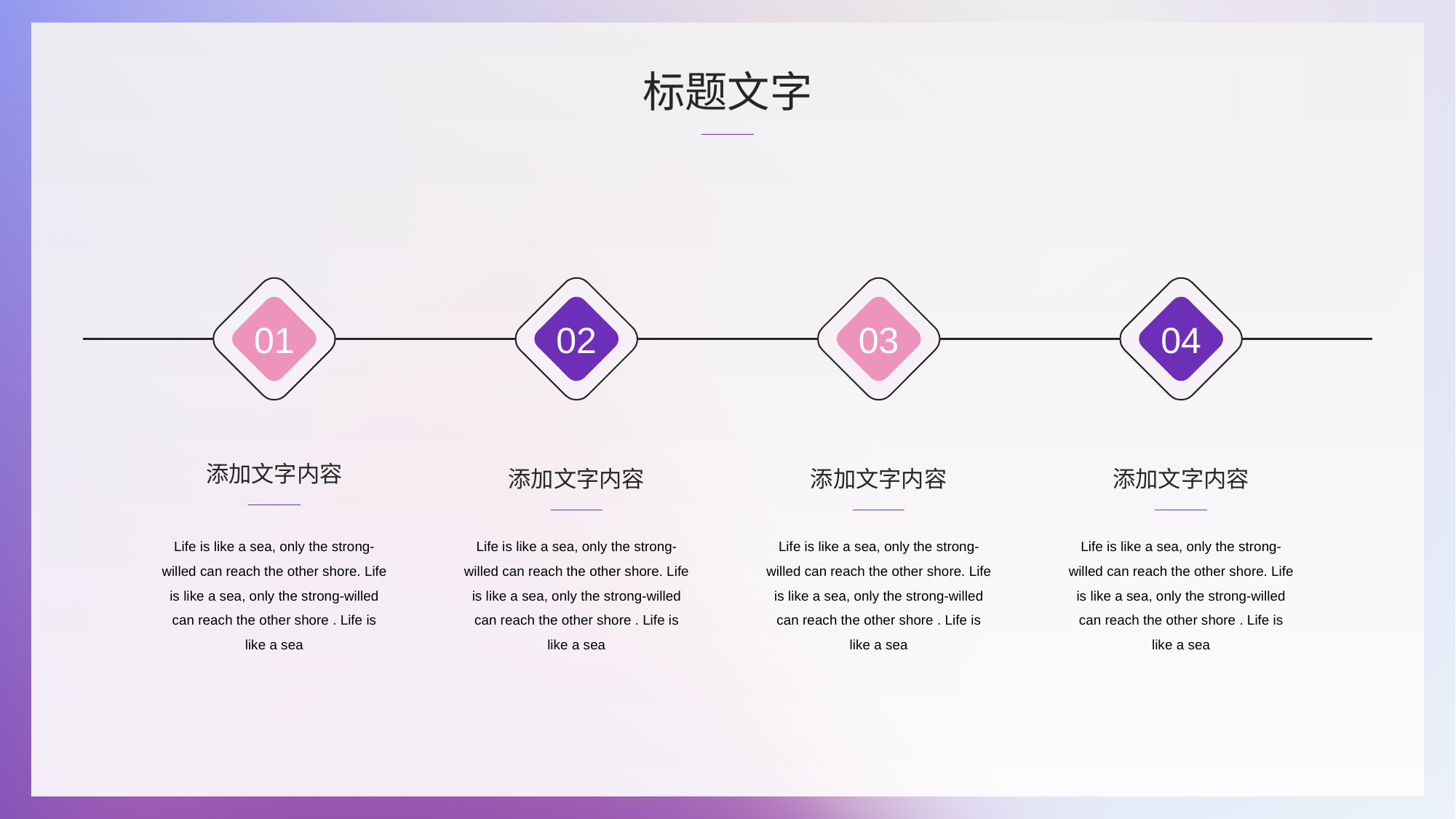

标题文字

01
02
03
04
添加文字内容
添加文字内容
添加文字内容
添加文字内容
Life is like a sea, only the strong-willed can reach the other shore. Life is like a sea, only the strong-willed can reach the other shore . Life is like a sea
Life is like a sea, only the strong-willed can reach the other shore. Life is like a sea, only the strong-willed can reach the other shore . Life is like a sea
Life is like a sea, only the strong-willed can reach the other shore. Life is like a sea, only the strong-willed can reach the other shore . Life is like a sea
Life is like a sea, only the strong-willed can reach the other shore. Life is like a sea, only the strong-willed can reach the other shore . Life is like a sea